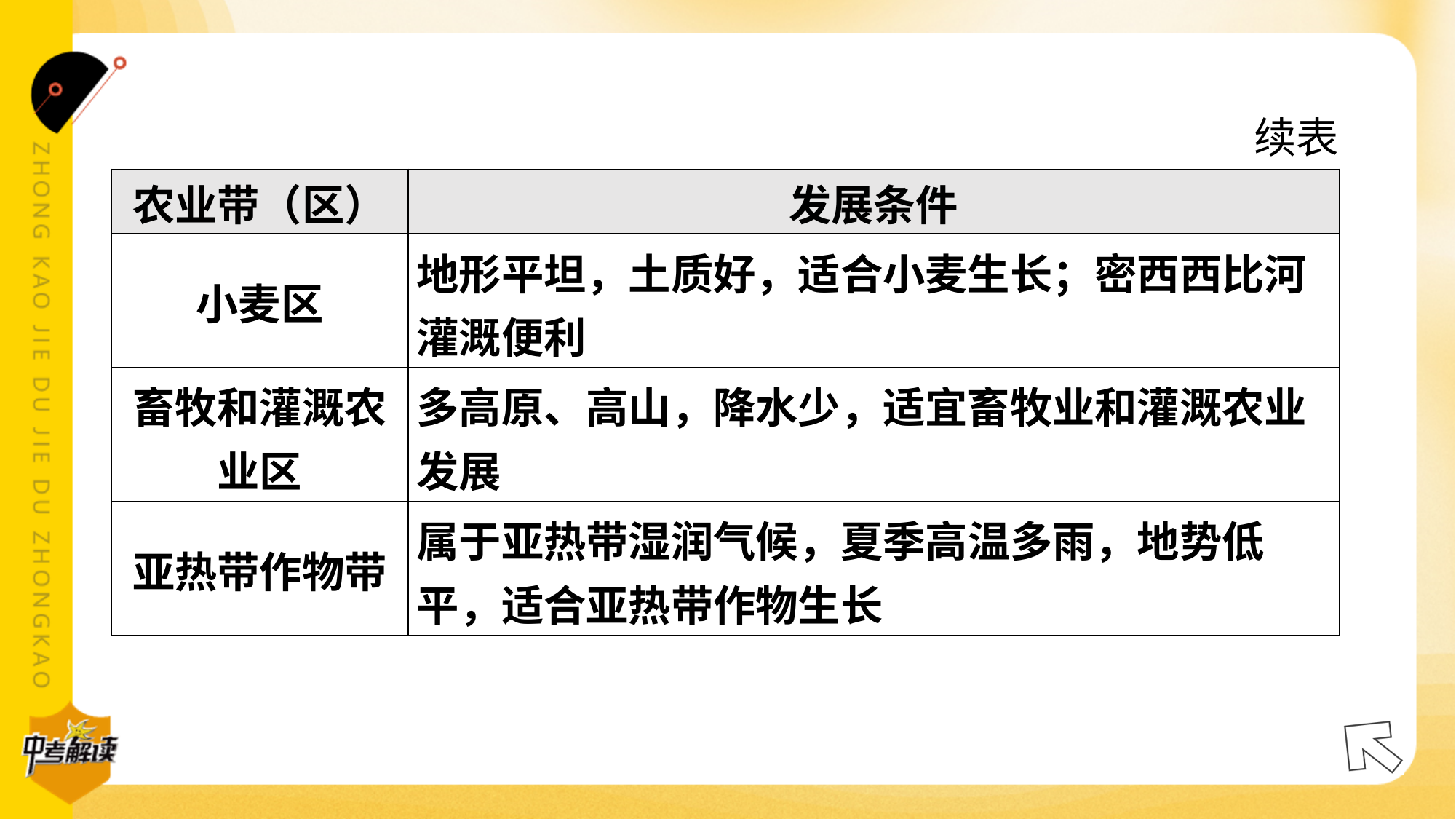

续表
| 农业带（区） | 发展条件 |
| --- | --- |
| 小麦区 | 地形平坦，土质好，适合小麦生长；密西西比河 灌溉便利 |
| 畜牧和灌溉农 业区 | 多高原、高山，降水少，适宜畜牧业和灌溉农业 发展 |
| 亚热带作物带 | 属于亚热带湿润气候，夏季高温多雨，地势低 平，适合亚热带作物生长 |